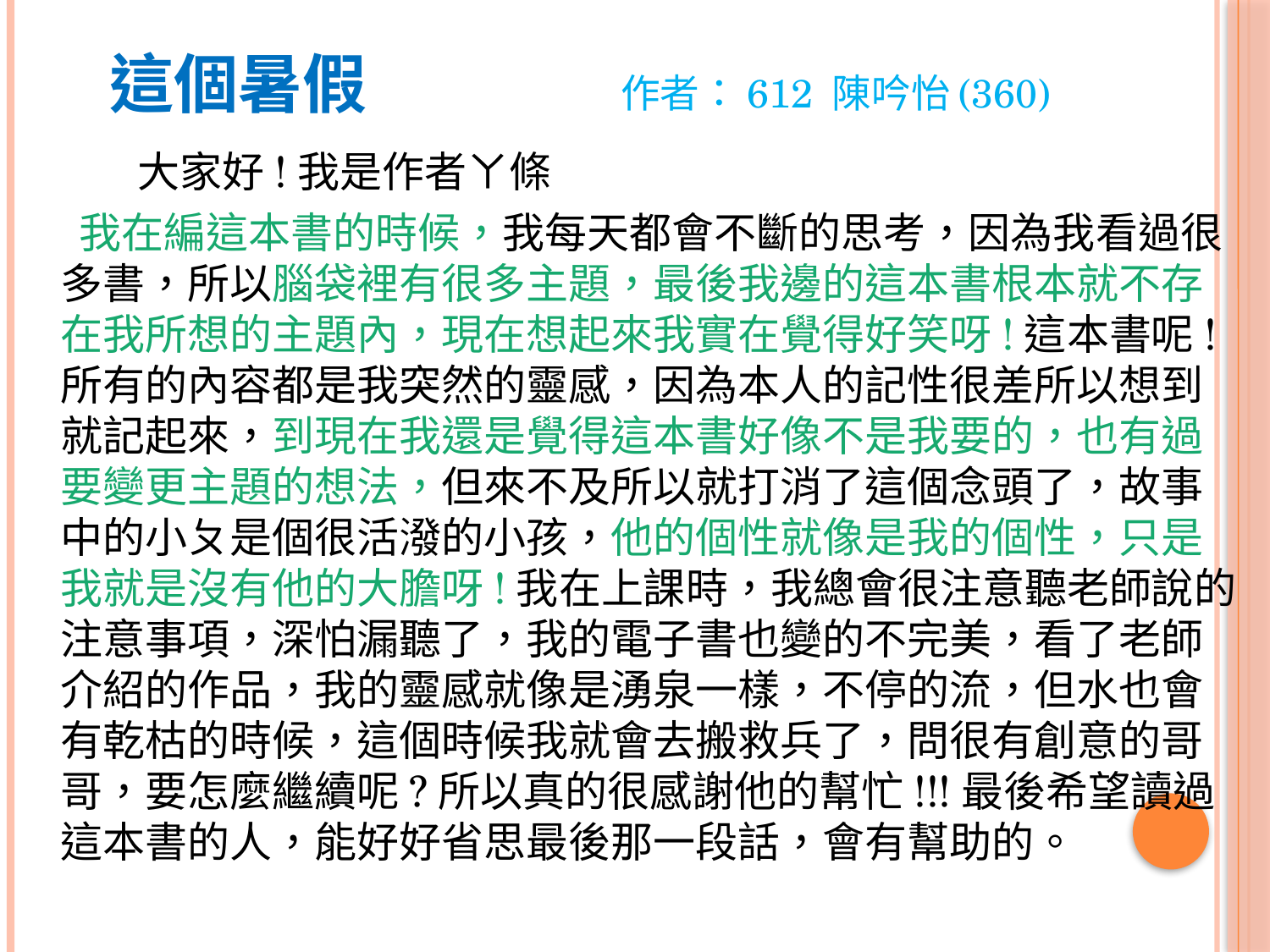

# 這個暑假                作者：612 陳吟怡(360)
           大家好!我是作者ㄚ條
 我在編這本書的時候，我每天都會不斷的思考，因為我看過很多書，所以腦袋裡有很多主題，最後我邊的這本書根本就不存在我所想的主題內，現在想起來我實在覺得好笑呀!這本書呢!所有的內容都是我突然的靈感，因為本人的記性很差所以想到就記起來，到現在我還是覺得這本書好像不是我要的，也有過要變更主題的想法，但來不及所以就打消了這個念頭了，故事中的小ㄆ是個很活潑的小孩，他的個性就像是我的個性，只是我就是沒有他的大膽呀!我在上課時，我總會很注意聽老師說的注意事項，深怕漏聽了，我的電子書也變的不完美，看了老師介紹的作品，我的靈感就像是湧泉一樣，不停的流，但水也會有乾枯的時候，這個時候我就會去搬救兵了，問很有創意的哥哥，要怎麼繼續呢?所以真的很感謝他的幫忙!!!最後希望讀過這本書的人，能好好省思最後那一段話，會有幫助的。